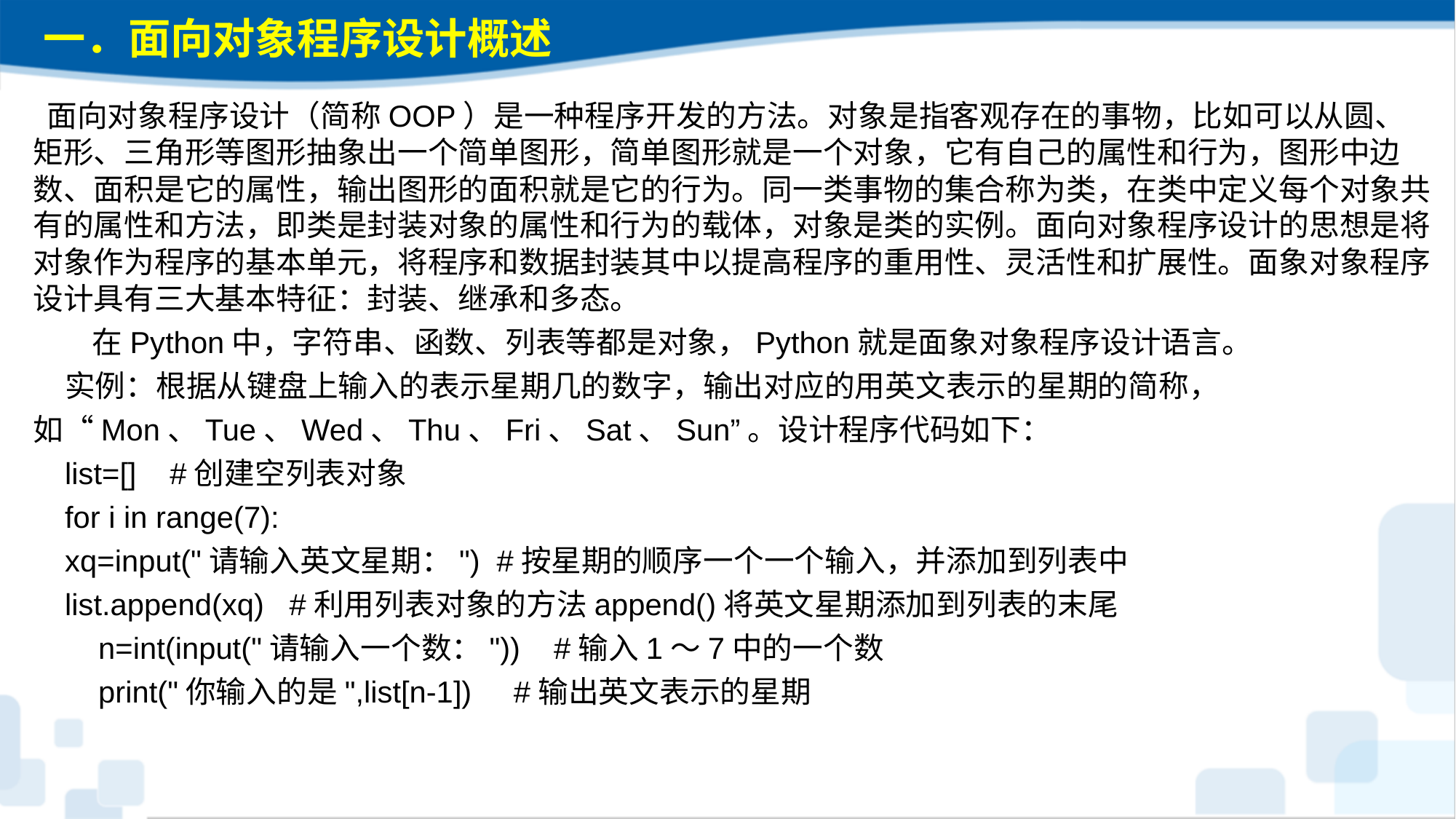

一．面向对象程序设计概述
 面向对象程序设计（简称OOP）是一种程序开发的方法。对象是指客观存在的事物，比如可以从圆、矩形、三角形等图形抽象出一个简单图形，简单图形就是一个对象，它有自己的属性和行为，图形中边数、面积是它的属性，输出图形的面积就是它的行为。同一类事物的集合称为类，在类中定义每个对象共有的属性和方法，即类是封装对象的属性和行为的载体，对象是类的实例。面向对象程序设计的思想是将对象作为程序的基本单元，将程序和数据封装其中以提高程序的重用性、灵活性和扩展性。面象对象程序设计具有三大基本特征：封装、继承和多态。   在Python中，字符串、函数、列表等都是对象，Python就是面象对象程序设计语言。
实例：根据从键盘上输入的表示星期几的数字，输出对应的用英文表示的星期的简称，如“Mon、Tue、Wed、Thu、Fri、Sat、Sun”。设计程序代码如下：list=[]    #创建空列表对象for i in range(7):xq=input("请输入英文星期：")  #按星期的顺序一个一个输入，并添加到列表中list.append(xq)   #利用列表对象的方法append()将英文星期添加到列表的末尾    n=int(input("请输入一个数："))    #输入1～7中的一个数    print("你输入的是",list[n-1])     #输出英文表示的星期